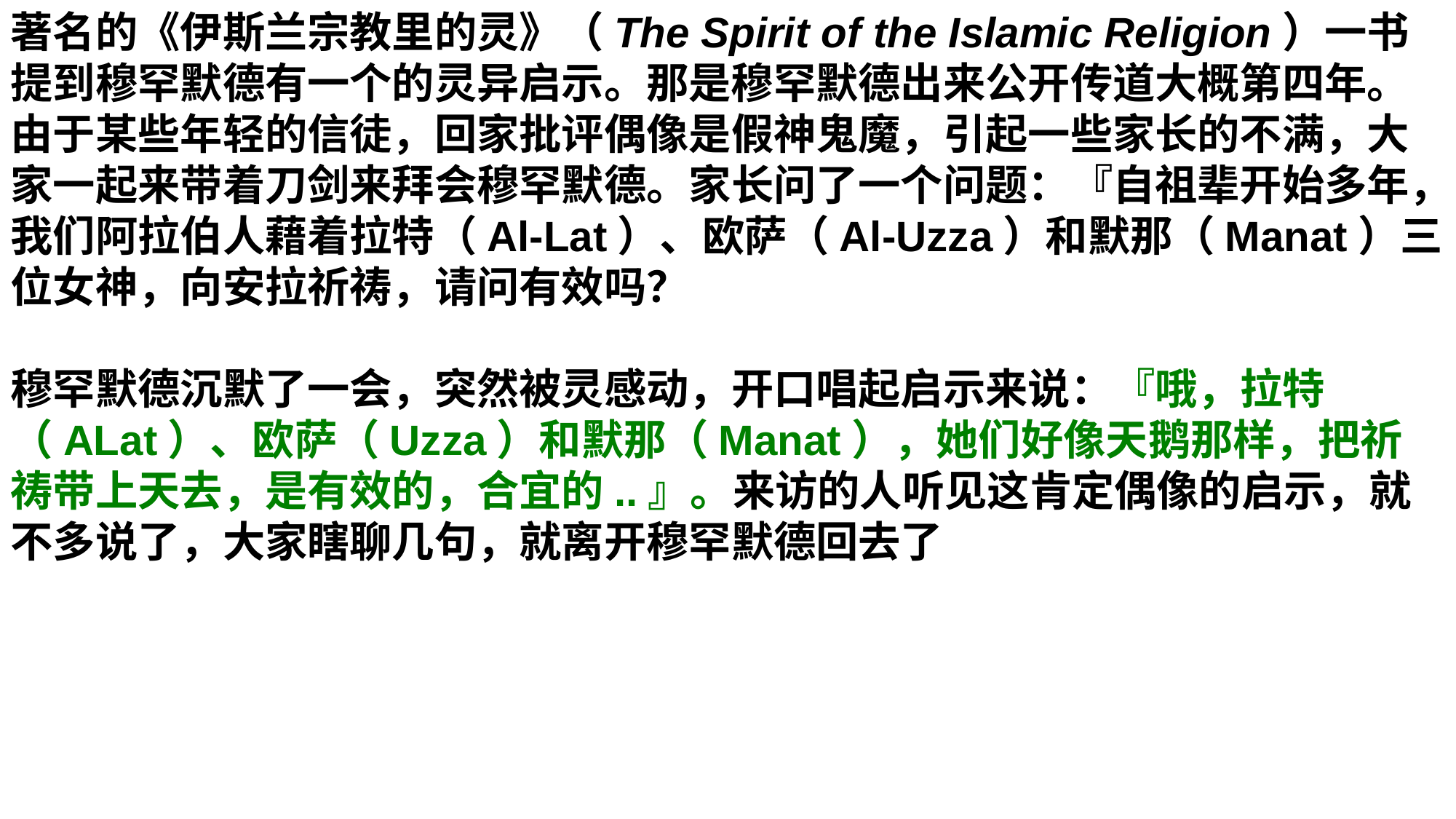

著名的《伊斯兰宗教里的灵》（The Spirit of the Islamic Religion）一书提到穆罕默德有一个的灵异启示。那是穆罕默德出来公开传道大概第四年。由于某些年轻的信徒，回家批评偶像是假神鬼魔，引起一些家长的不满，大家一起来带着刀剑来拜会穆罕默德。家长问了一个问题：『自祖辈开始多年，我们阿拉伯人藉着拉特（Al-Lat）、欧萨（Al-Uzza）和默那（Manat）三位女神，向安拉祈祷，请问有效吗？

穆罕默德沉默了一会，突然被灵感动，开口唱起启示来说：『哦，拉特（ALat）、欧萨（Uzza）和默那（Manat），她们好像天鹅那样，把祈祷带上天去，是有效的，合宜的..』。来访的人听见这肯定偶像的启示，就不多说了，大家瞎聊几句，就离开穆罕默德回去了